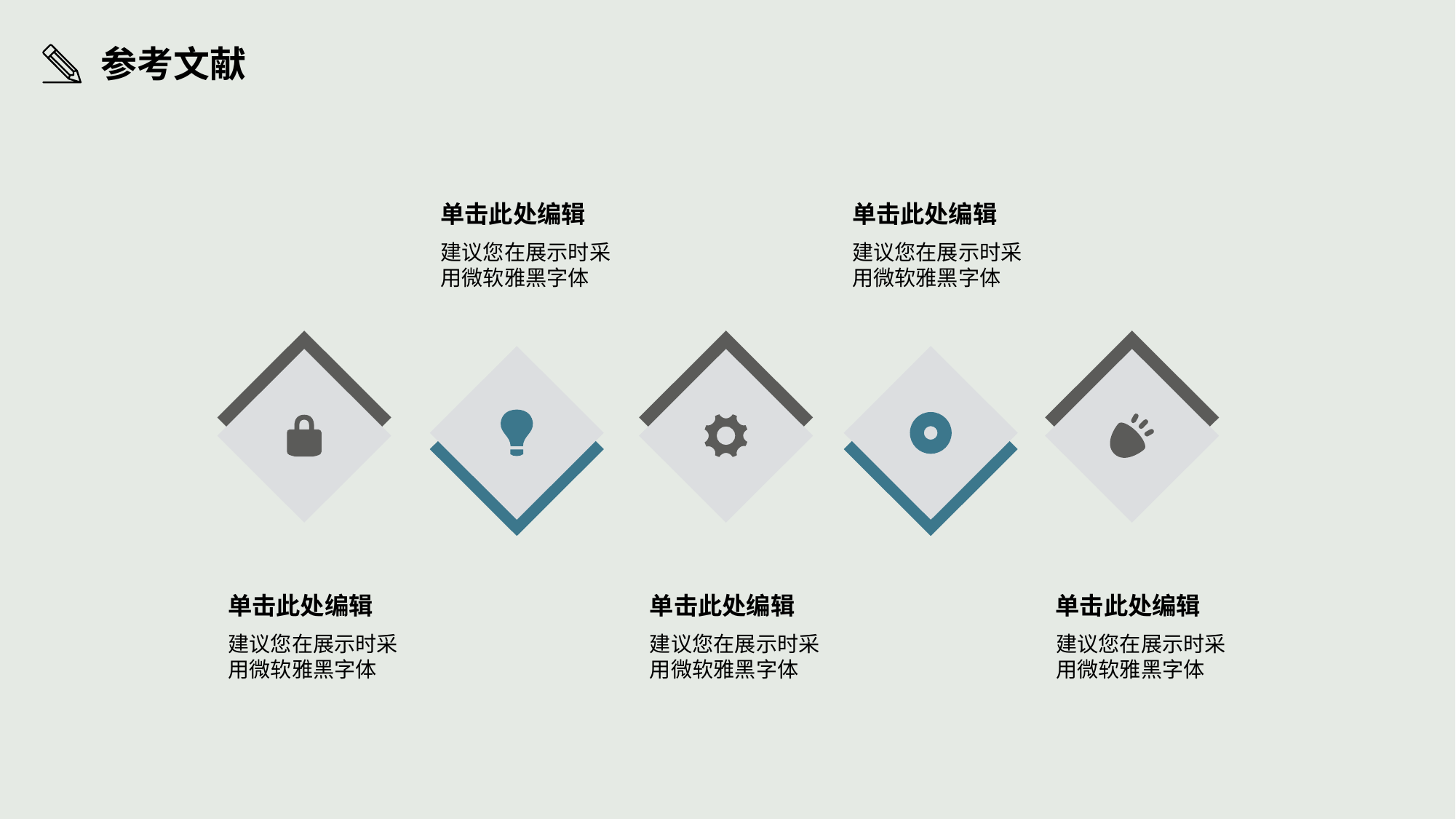

参考文献

单击此处编辑
单击此处编辑
建议您在展示时采用微软雅黑字体
建议您在展示时采用微软雅黑字体

单击此处编辑
单击此处编辑
单击此处编辑
建议您在展示时采用微软雅黑字体
建议您在展示时采用微软雅黑字体
建议您在展示时采用微软雅黑字体